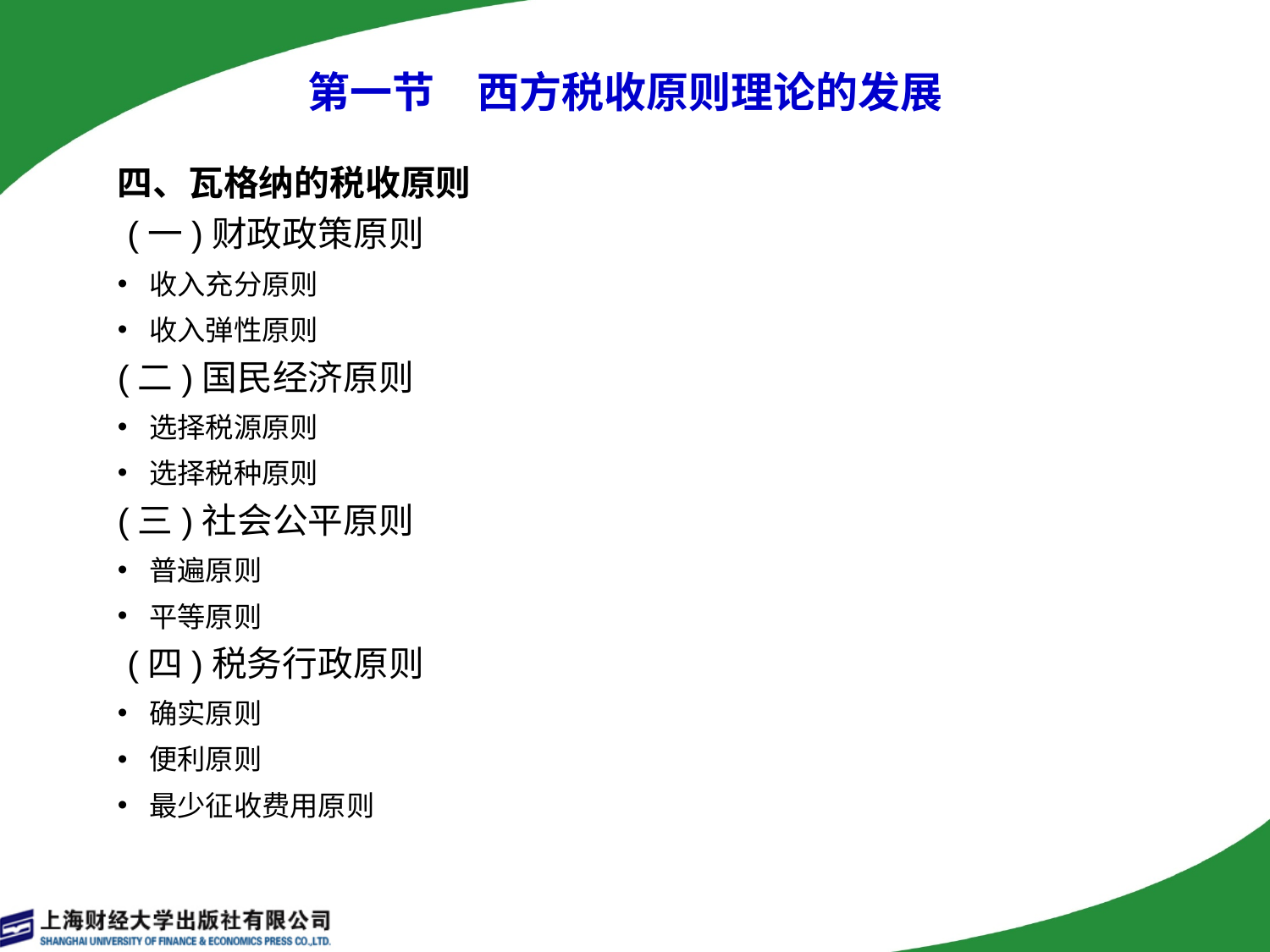

# 第一节　西方税收原则理论的发展
四、瓦格纳的税收原则
 (一)财政政策原则
收入充分原则
收入弹性原则
(二)国民经济原则
选择税源原则
选择税种原则
(三)社会公平原则
普遍原则
平等原则
 (四)税务行政原则
确实原则
便利原则
最少征收费用原则